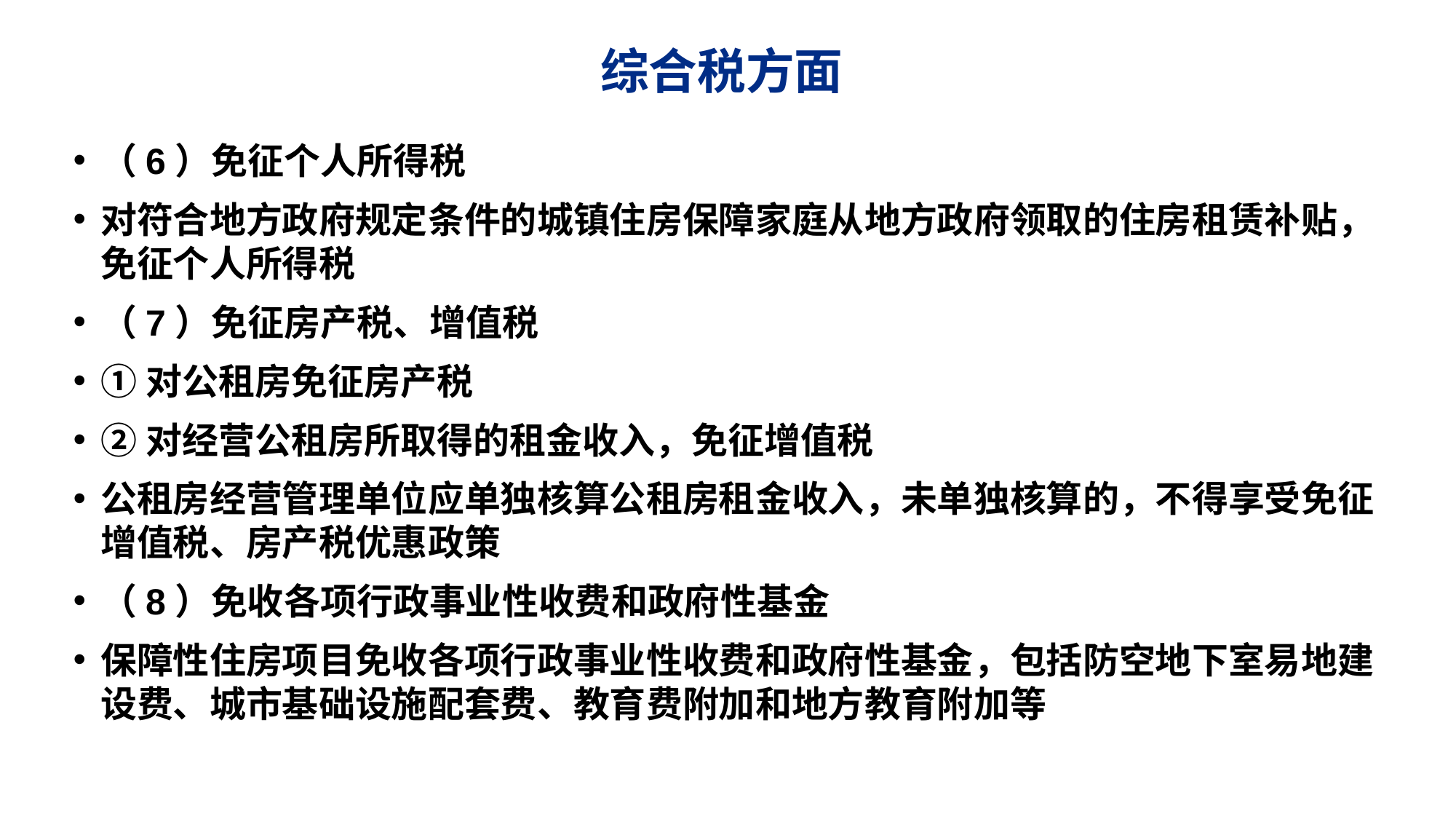

# 综合税方面
（6）免征个人所得税
对符合地方政府规定条件的城镇住房保障家庭从地方政府领取的住房租赁补贴，免征个人所得税
（7）免征房产税、增值税
①对公租房免征房产税
②对经营公租房所取得的租金收入，免征增值税
公租房经营管理单位应单独核算公租房租金收入，未单独核算的，不得享受免征增值税、房产税优惠政策
（8）免收各项行政事业性收费和政府性基金
保障性住房项目免收各项行政事业性收费和政府性基金，包括防空地下室易地建设费、城市基础设施配套费、教育费附加和地方教育附加等